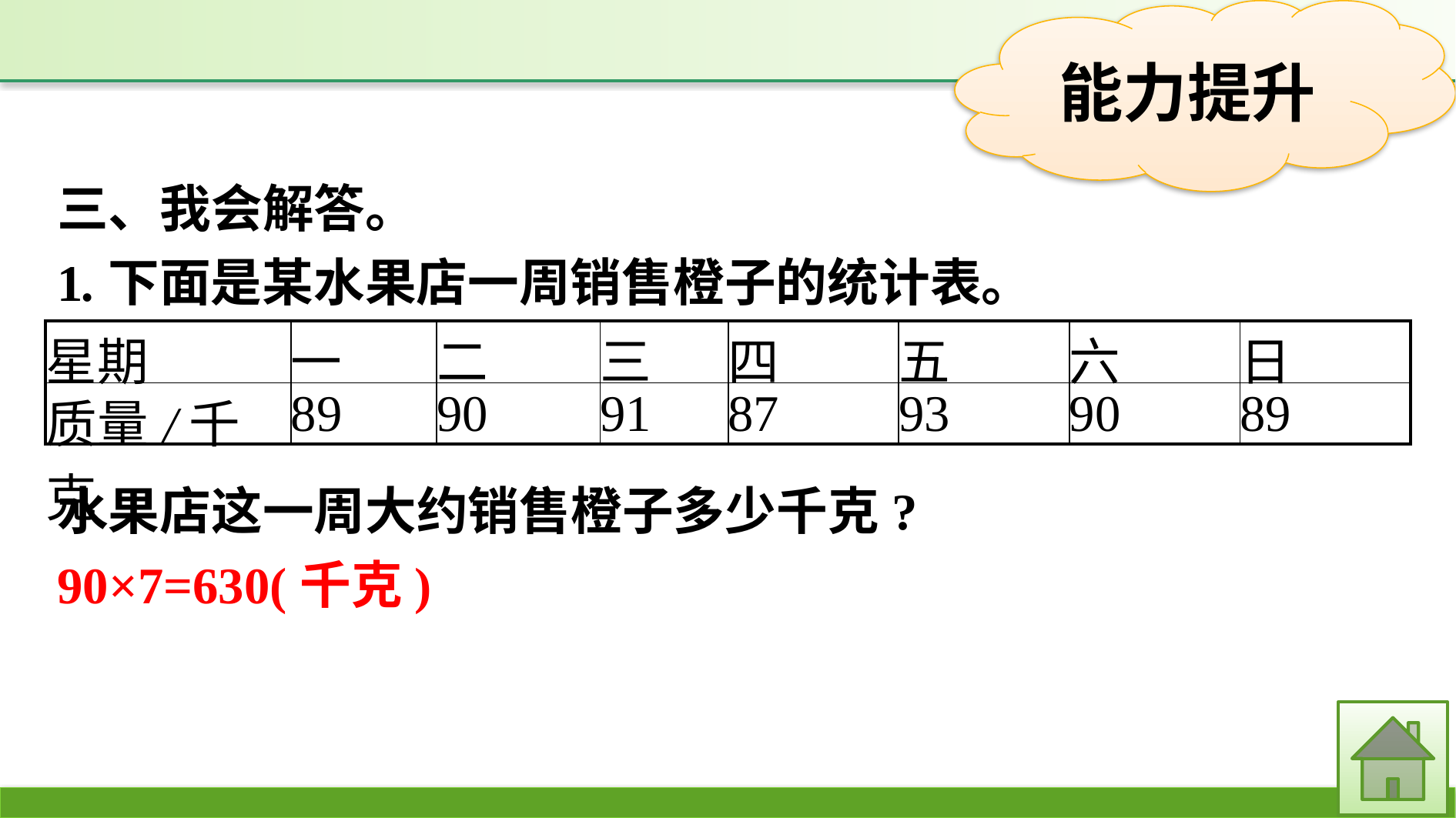

三、我会解答。
1.下面是某水果店一周销售橙子的统计表。
| 星期 | 一 | 二 | 三 | 四 | 五 | 六 | 日 |
| --- | --- | --- | --- | --- | --- | --- | --- |
| 质量/千克 | 89 | 90 | 91 | 87 | 93 | 90 | 89 |
水果店这一周大约销售橙子多少千克?
90×7=630(千克)